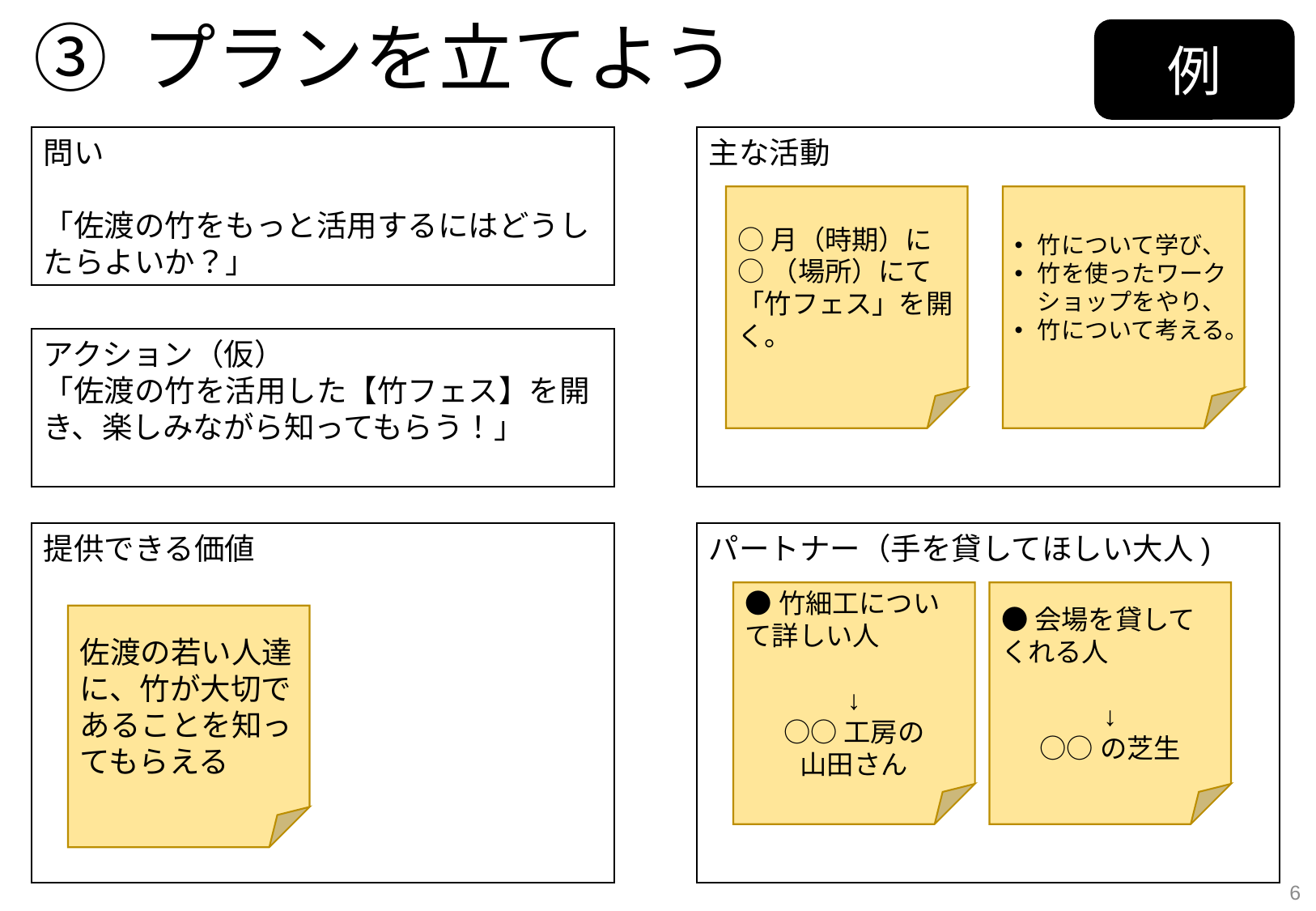

# ③ プランを立てよう
例
問い

「佐渡の竹をもっと活用するにはどうしたらよいか？」
主な活動
○月（時期）に
○（場所）にて
「竹フェス」を開く。
竹について学び、
竹を使ったワークショップをやり、
竹について考える。
アクション（仮）
「佐渡の竹を活用した【竹フェス】を開き、楽しみながら知ってもらう！」
提供できる価値
パートナー（手を貸してほしい大人)
●竹細工について詳しい人

↓
○○工房の
山田さん
●会場を貸してくれる人

↓
○○の芝生
佐渡の若い人達に、竹が大切であることを知ってもらえる
6